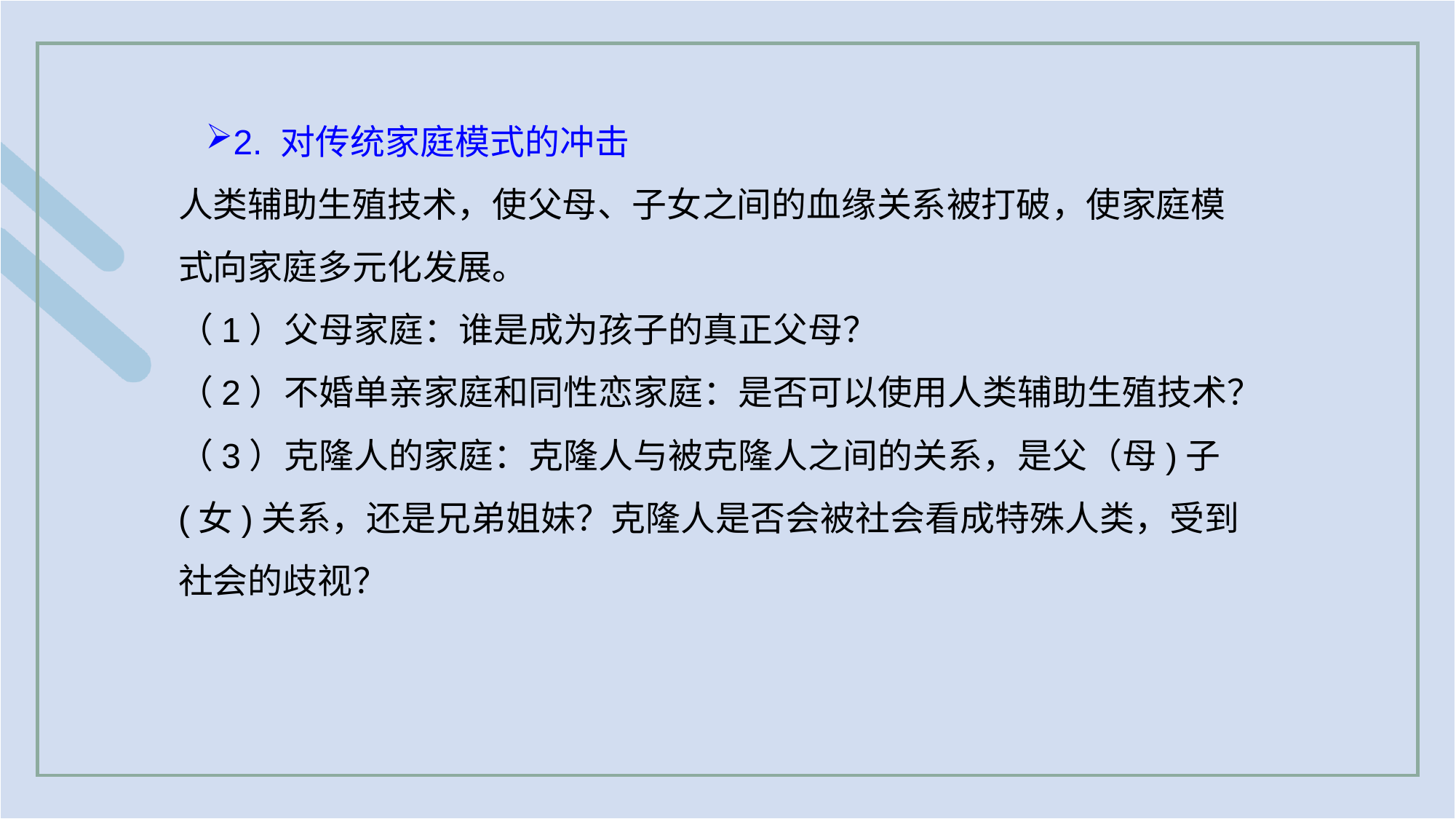

2. 对传统家庭模式的冲击
人类辅助生殖技术，使父母、子女之间的血缘关系被打破，使家庭模式向家庭多元化发展。
（1）父母家庭：谁是成为孩子的真正父母？
（2）不婚单亲家庭和同性恋家庭：是否可以使用人类辅助生殖技术？
（3）克隆人的家庭：克隆人与被克隆人之间的关系，是父（母)子(女)关系，还是兄弟姐妹？克隆人是否会被社会看成特殊人类，受到社会的歧视？